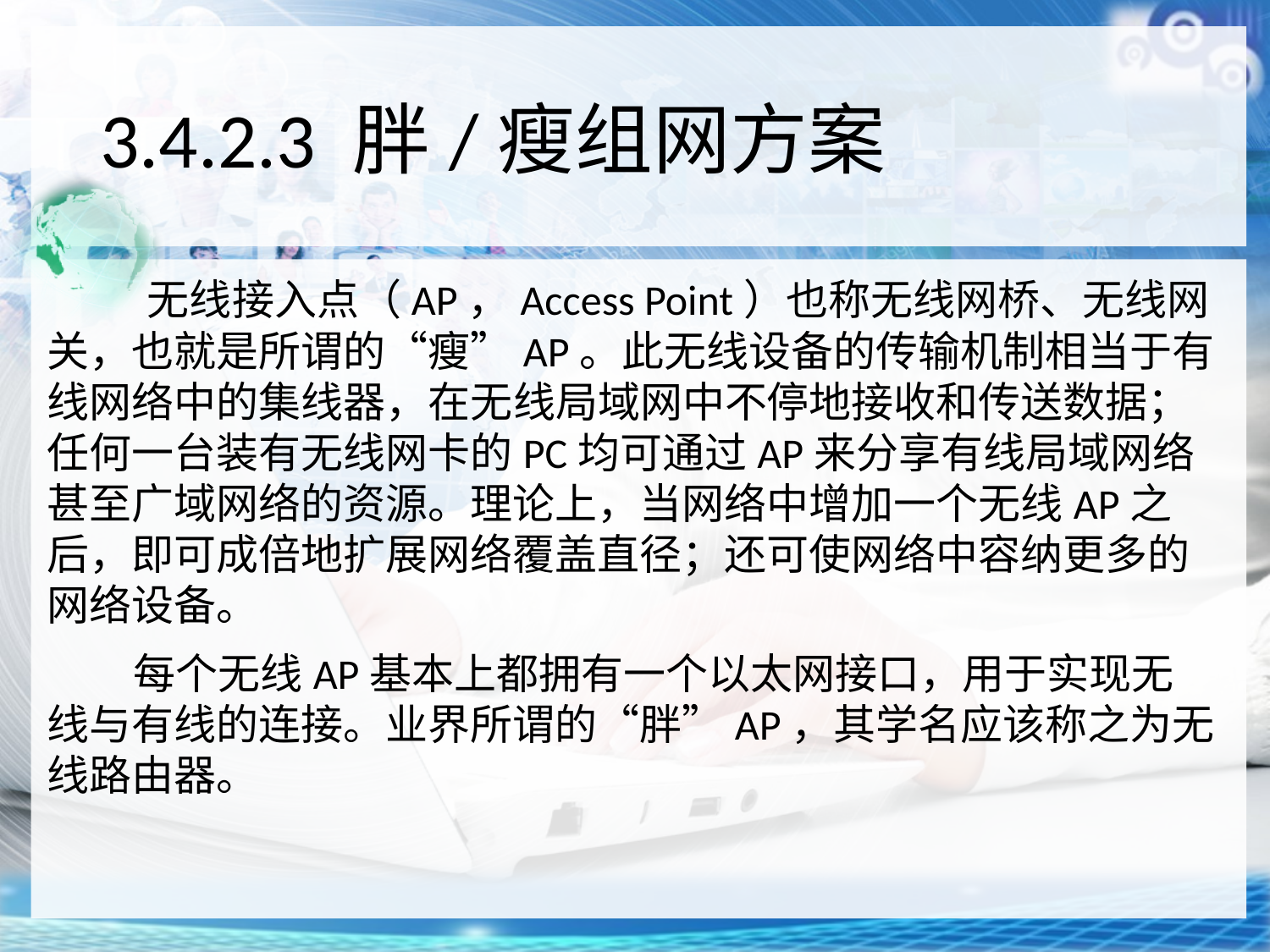

# 3.4.2.3 胖/瘦组网方案
        无线接入点（AP，Access Point）也称无线网桥、无线网关，也就是所谓的“瘦”AP。此无线设备的传输机制相当于有线网络中的集线器，在无线局域网中不停地接收和传送数据；任何一台装有无线网卡的PC均可通过AP来分享有线局域网络甚至广域网络的资源。理论上，当网络中增加一个无线AP之后，即可成倍地扩展网络覆盖直径；还可使网络中容纳更多的网络设备。
        每个无线AP基本上都拥有一个以太网接口，用于实现无线与有线的连接。业界所谓的“胖”AP，其学名应该称之为无线路由器。